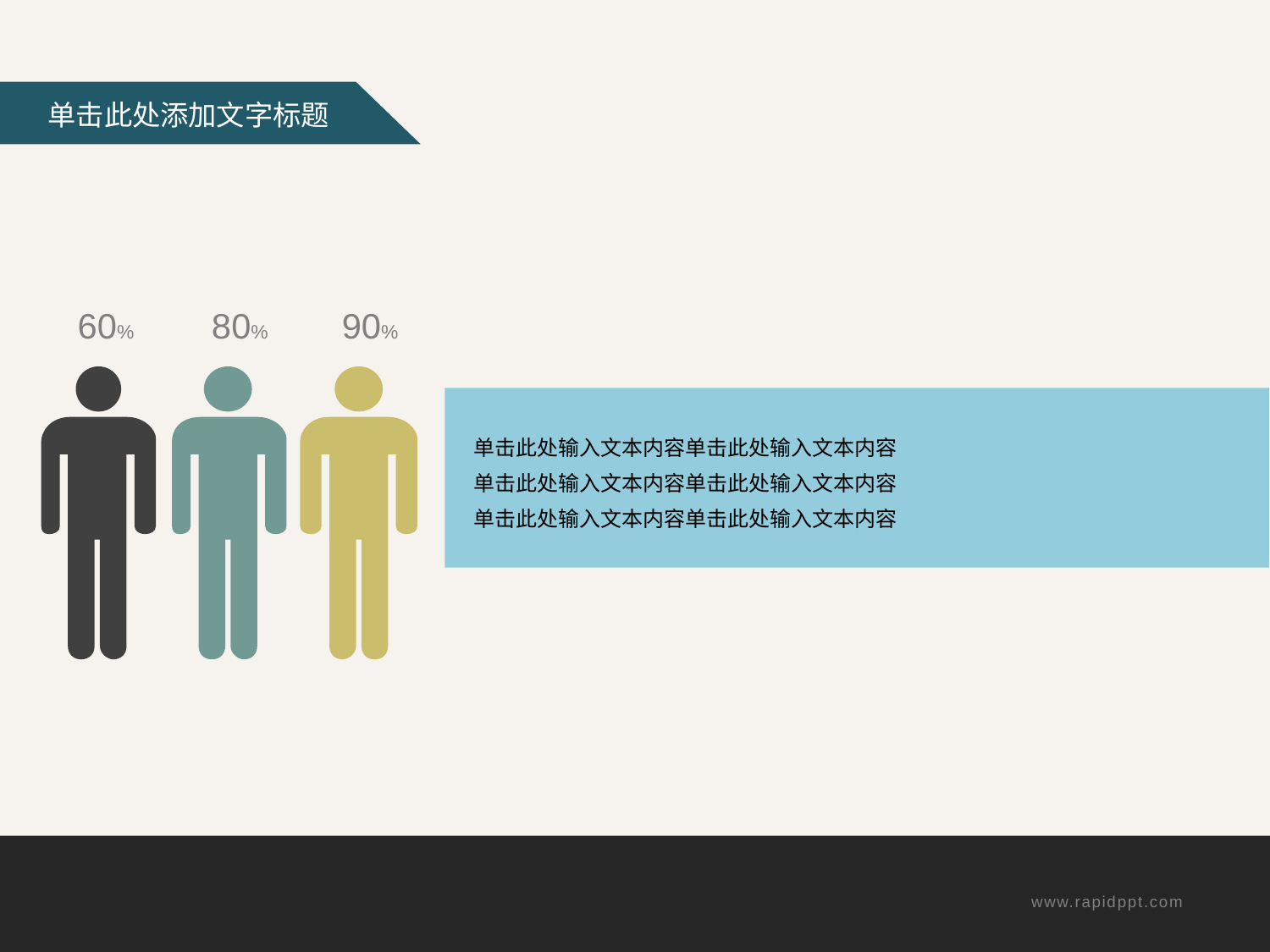

60%

80%

90%

单击此处输入文本内容单击此处输入文本内容
单击此处输入文本内容单击此处输入文本内容
单击此处输入文本内容单击此处输入文本内容